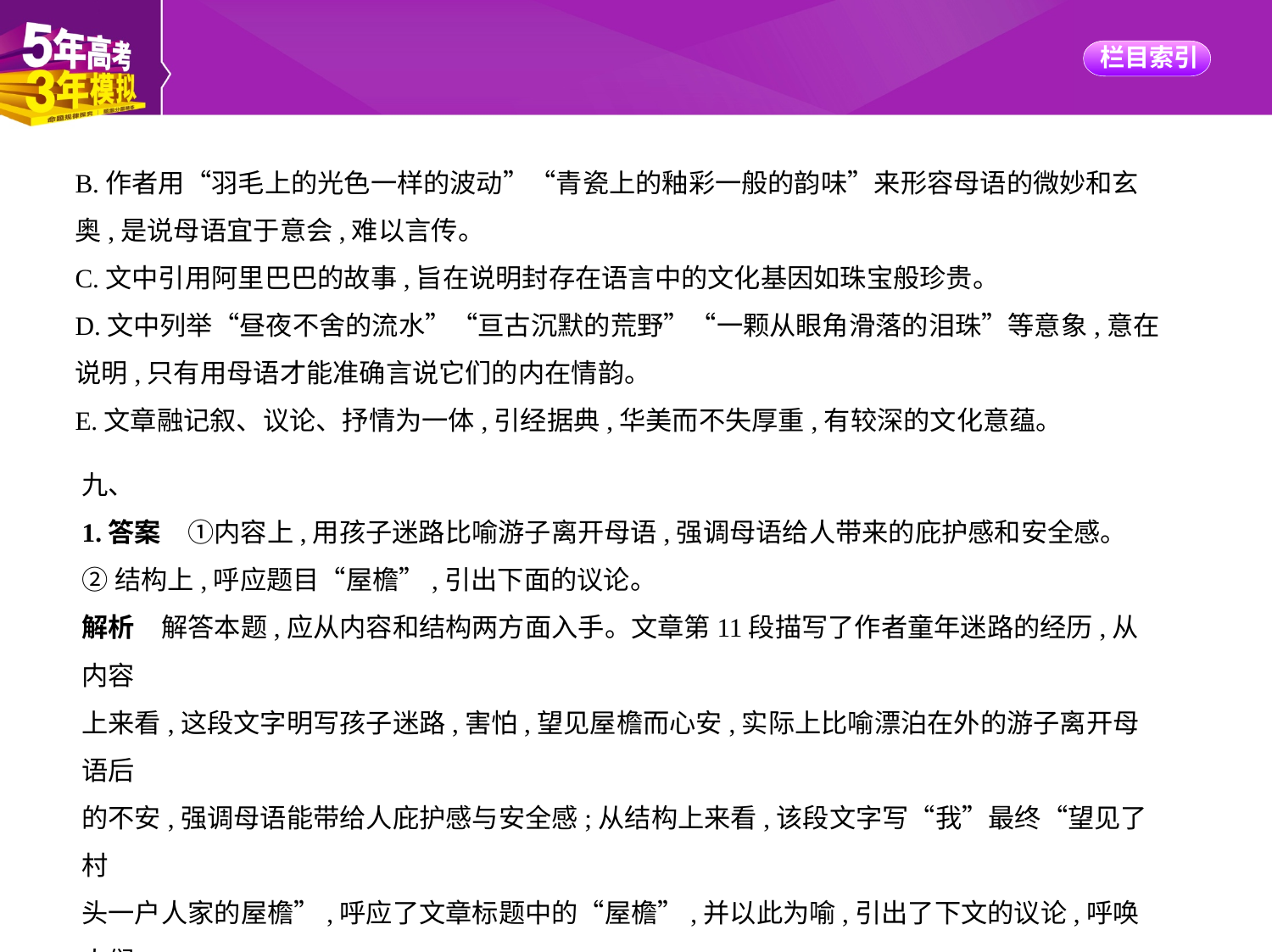

B.作者用“羽毛上的光色一样的波动”“青瓷上的釉彩一般的韵味”来形容母语的微妙和玄
奥,是说母语宜于意会,难以言传。
C.文中引用阿里巴巴的故事,旨在说明封存在语言中的文化基因如珠宝般珍贵。
D.文中列举“昼夜不舍的流水”“亘古沉默的荒野”“一颗从眼角滑落的泪珠”等意象,意在
说明,只有用母语才能准确言说它们的内在情韵。
E.文章融记叙、议论、抒情为一体,引经据典,华美而不失厚重,有较深的文化意蕴。
九、
1.答案　①内容上,用孩子迷路比喻游子离开母语,强调母语给人带来的庇护感和安全感。
②结构上,呼应题目“屋檐”,引出下面的议论。
解析　解答本题,应从内容和结构两方面入手。文章第11段描写了作者童年迷路的经历,从内容
上来看,这段文字明写孩子迷路,害怕,望见屋檐而心安,实际上比喻漂泊在外的游子离开母语后
的不安,强调母语能带给人庇护感与安全感;从结构上来看,该段文字写“我”最终“望见了村
头一户人家的屋檐”,呼应了文章标题中的“屋檐”,并以此为喻,引出了下文的议论,呼唤人们
回归“母语的屋檐”。